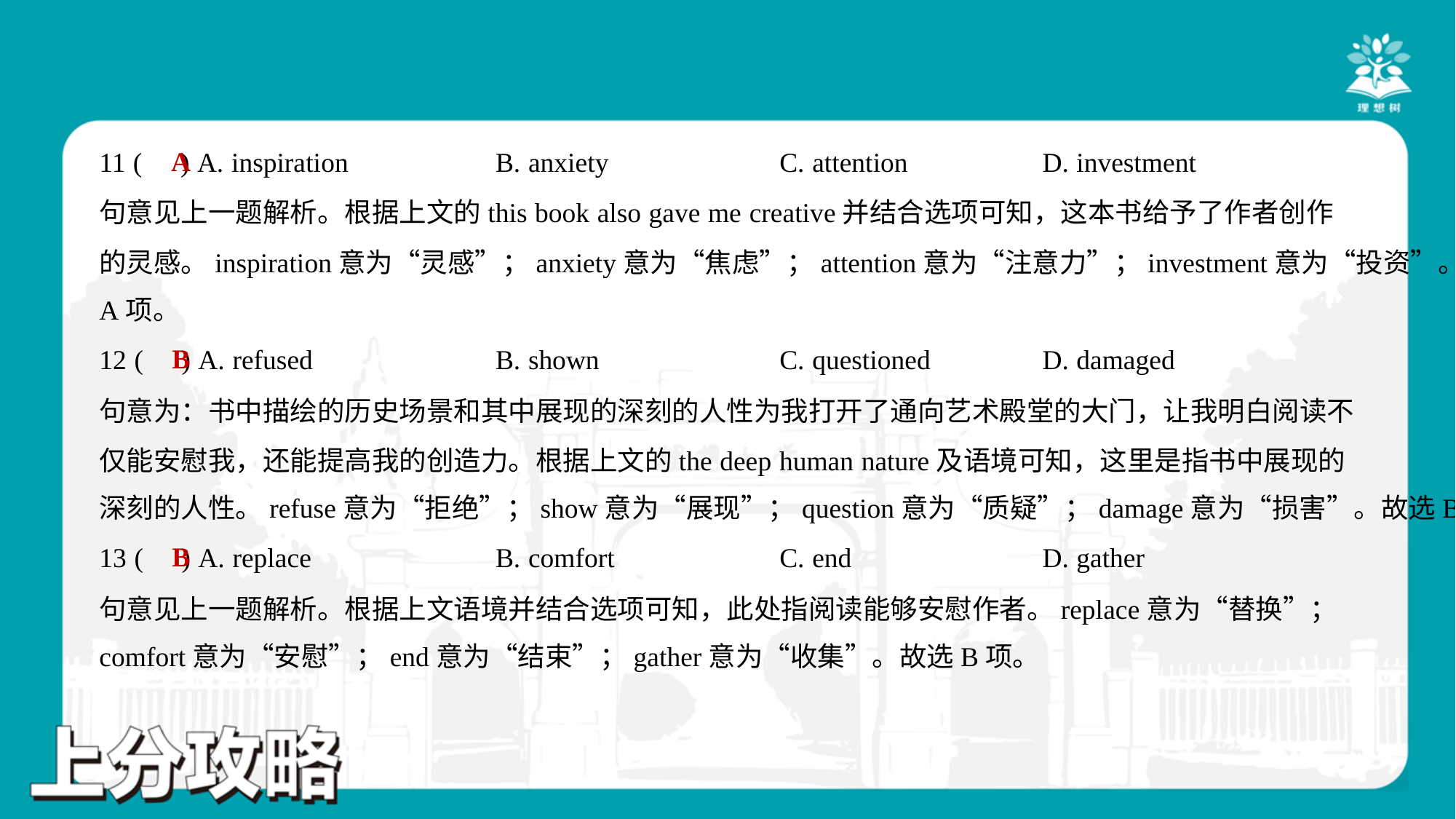

A
11 (     ) A. inspiration	B. anxiety	C. attention	D. investment
句意见上一题解析。根据上文的this book also gave me creative并结合选项可知，这本书给予了作者创作
的灵感。inspiration意为“灵感”；anxiety意为“焦虑”；attention意为“注意力”；investment意为“投资”。故选
A项。
B
12 (     ) A. refused	B. shown	C. questioned	D. damaged
句意为：书中描绘的历史场景和其中展现的深刻的人性为我打开了通向艺术殿堂的大门，让我明白阅读不
仅能安慰我，还能提高我的创造力。根据上文的the deep human nature及语境可知，这里是指书中展现的
深刻的人性。refuse意为“拒绝”；show意为“展现”；question意为“质疑”；damage意为“损害”。故选B项。
B
13 (     ) A. replace	B. comfort	C. end	D. gather
句意见上一题解析。根据上文语境并结合选项可知，此处指阅读能够安慰作者。replace意为“替换”；
comfort意为“安慰”；end意为“结束”；gather意为“收集”。故选B项。